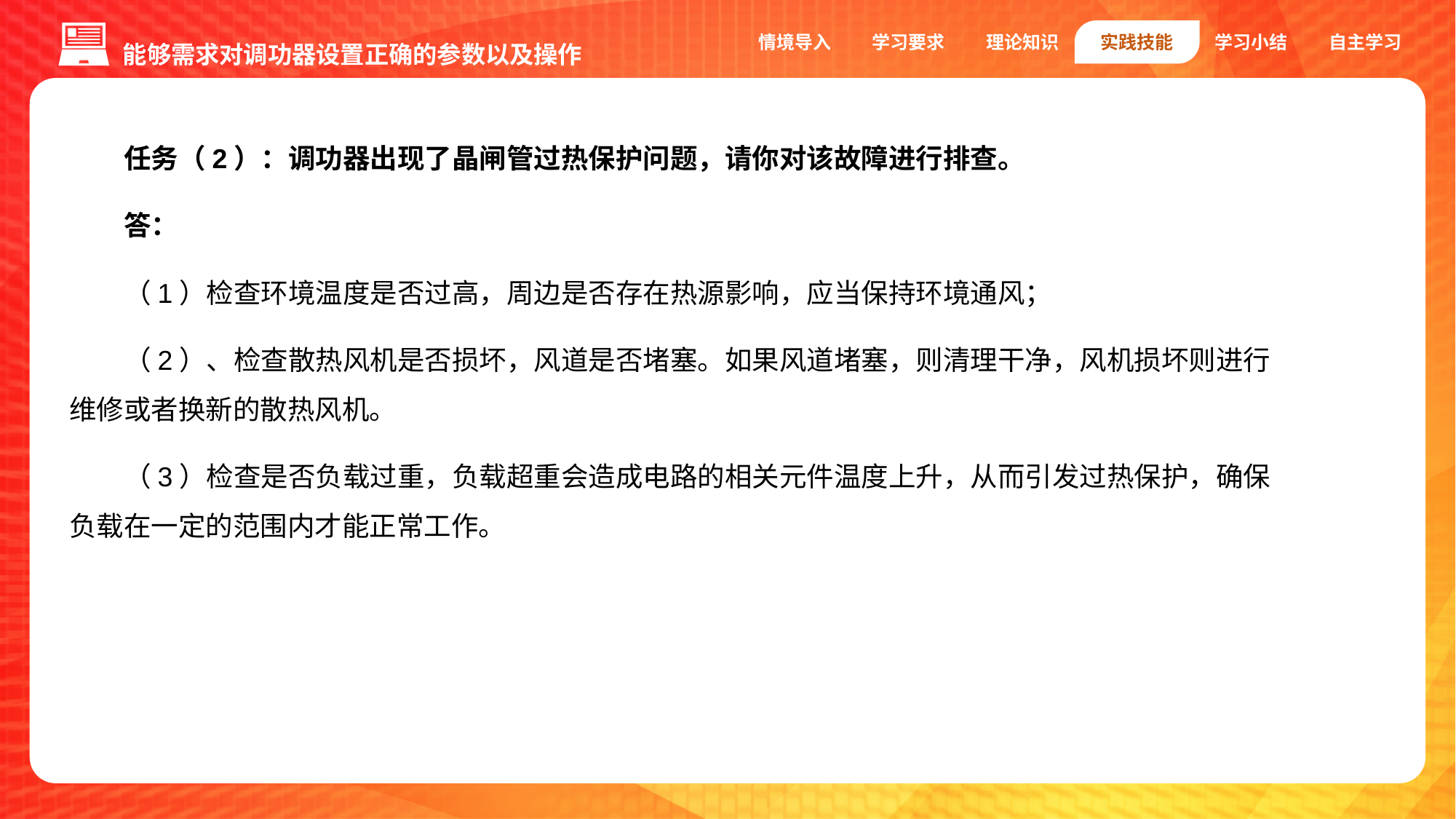

能够需求对调功器设置正确的参数以及操作
情境导入
学习要求
理论知识
实践技能
学习小结
自主学习

任务（2）：调功器出现了晶闸管过热保护问题，请你对该故障进行排查。
答：
（1）检查环境温度是否过高，周边是否存在热源影响，应当保持环境通风；
（2）、检查散热风机是否损坏，风道是否堵塞。如果风道堵塞，则清理干净，风机损坏则进行维修或者换新的散热风机。
（3）检查是否负载过重，负载超重会造成电路的相关元件温度上升，从而引发过热保护，确保负载在一定的范围内才能正常工作。